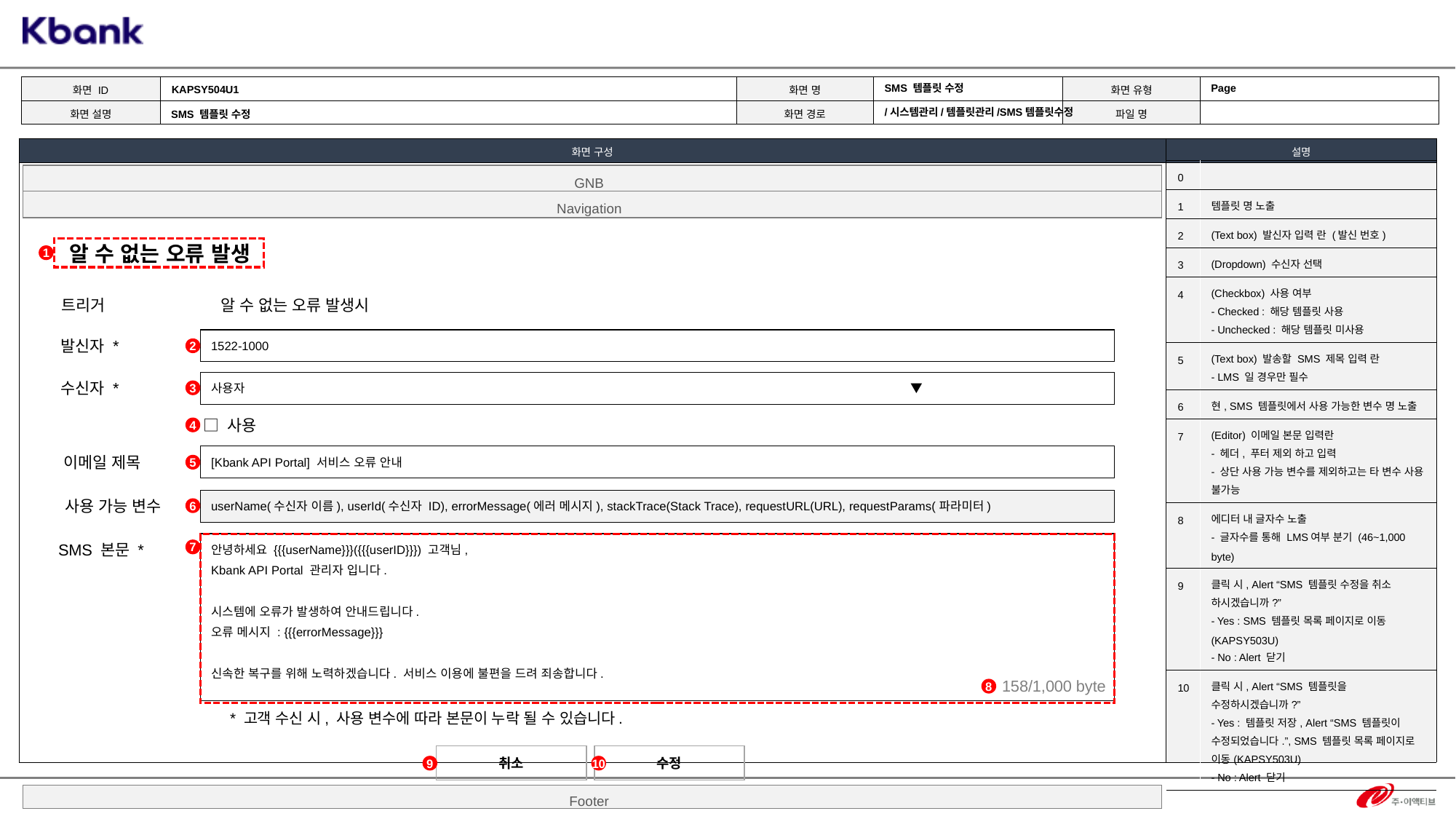

KAPSY504U1
Page
SMS 템플릿 수정
/시스템관리/템플릿관리/SMS템플릿수정

SMS 템플릿 수정
| 0 |  |
| --- | --- |
| 1 | 템플릿 명 노출 |
| 2 | (Text box) 발신자 입력 란 (발신 번호) |
| 3 | (Dropdown) 수신자 선택 |
| 4 | (Checkbox) 사용 여부 - Checked : 해당 템플릿 사용 - Unchecked : 해당 템플릿 미사용 |
| 5 | (Text box) 발송할 SMS 제목 입력 란 - LMS 일 경우만 필수 |
| 6 | 현, SMS 템플릿에서 사용 가능한 변수 명 노출 |
| 7 | (Editor) 이메일 본문 입력란 - 헤더, 푸터 제외 하고 입력 - 상단 사용 가능 변수를 제외하고는 타 변수 사용 불가능 |
| 8 | 에디터 내 글자수 노출 - 글자수를 통해 LMS여부 분기 (46~1,000 byte) |
| 9 | 클릭 시, Alert “SMS 템플릿 수정을 취소 하시겠습니까?” - Yes : SMS 템플릿 목록 페이지로 이동 (KAPSY503U) - No : Alert 닫기 |
| 10 | 클릭 시, Alert “SMS 템플릿을 수정하시겠습니까?” - Yes : 템플릿 저장, Alert “SMS 템플릿이 수정되었습니다.”, SMS 템플릿 목록 페이지로 이동(KAPSY503U) - No : Alert 닫기 |
GNB
Navigation
알 수 없는 오류 발생

1
트리거
알 수 없는 오류 발생시
1522-1000
발신자 *
2
사용자                                                                                                                                                                                                 ▼
수신자 *
3
□ 사용
4
[Kbank API Portal] 서비스 오류 안내
이메일 제목
5
userName(수신자 이름), userId(수신자 ID), errorMessage(에러 메시지), stackTrace(Stack Trace), requestURL(URL), requestParams(파라미터)
사용 가능 변수
6
안녕하세요 {{{userName}}}({{{userID}}}) 고객님,
Kbank API Portal 관리자 입니다.

시스템에 오류가 발생하여 안내드립니다.
오류 메시지 : {{{errorMessage}}}

신속한 복구를 위해 노력하겠습니다. 서비스 이용에 불편을 드려 죄송합니다.

SMS 본문 *
7
158/1,000 byte
8
* 고객 수신 시, 사용 변수에 따라 본문이 누락 될 수 있습니다.
취소
수정
9
10
Footer